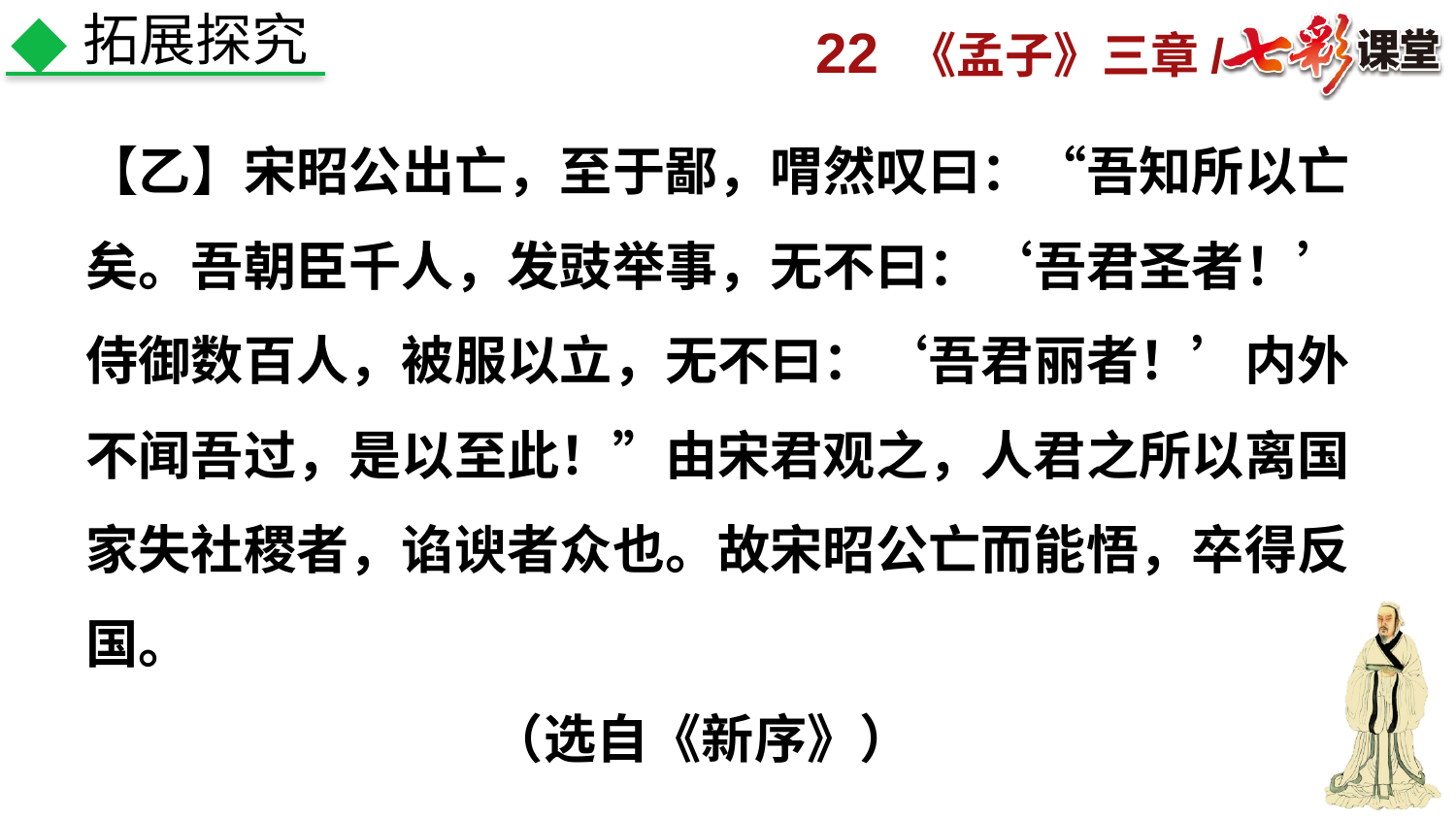

拓展探究

【乙】宋昭公出亡，至于鄙，喟然叹曰：“吾知所以亡矣。吾朝臣千人，发豉举事，无不曰：‘吾君圣者！’侍御数百人，被服以立，无不曰：‘吾君丽者！’内外不闻吾过，是以至此！”由宋君观之，人君之所以离国家失社稷者，谄谀者众也。故宋昭公亡而能悟，卒得反国。
                                 （选自《新序》）